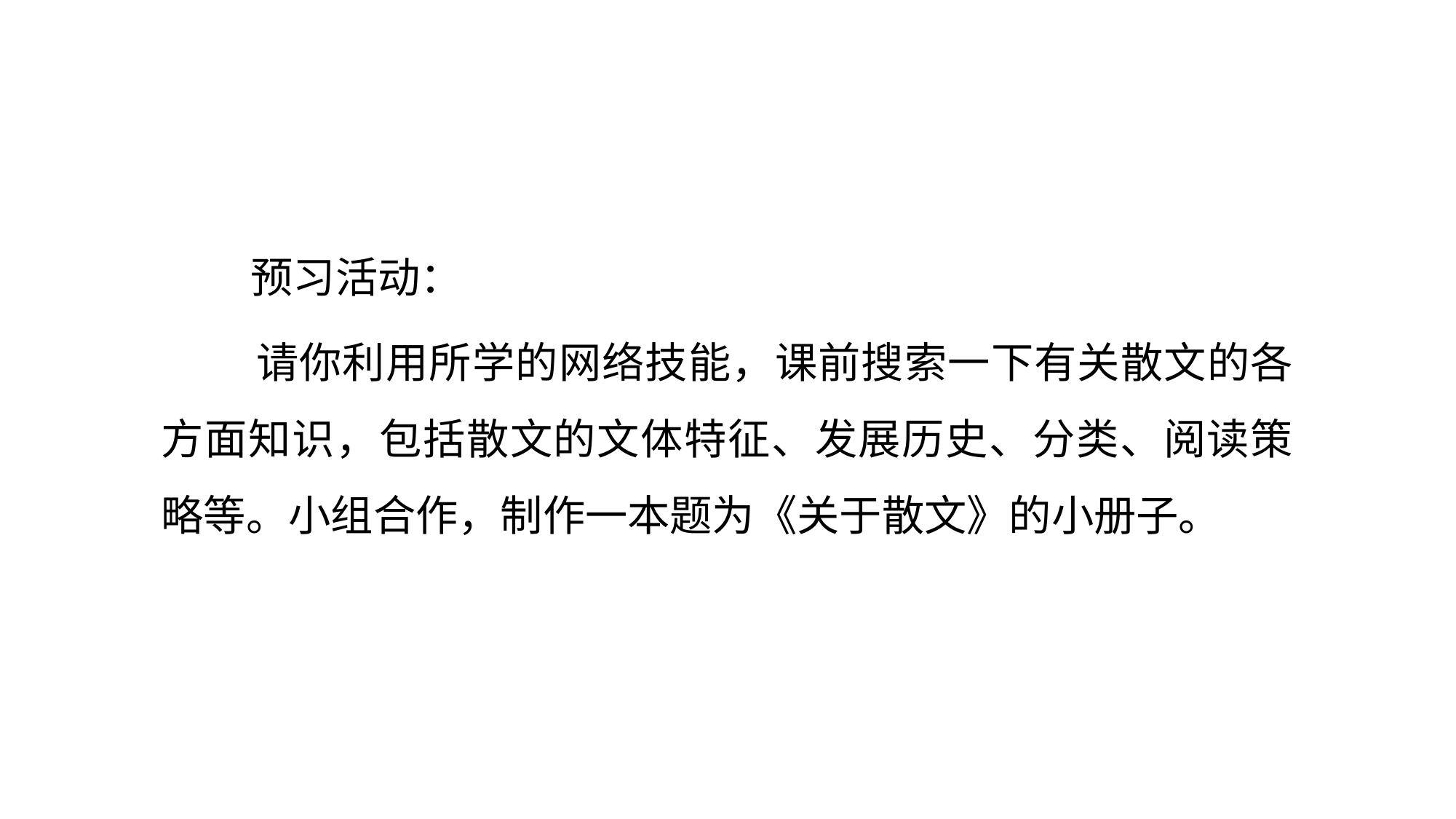

预习活动：
     请你利用所学的网络技能，课前搜索一下有关散文的各方面知识，包括散文的文体特征、发展历史、分类、阅读策略等。小组合作，制作一本题为《关于散文》的小册子。